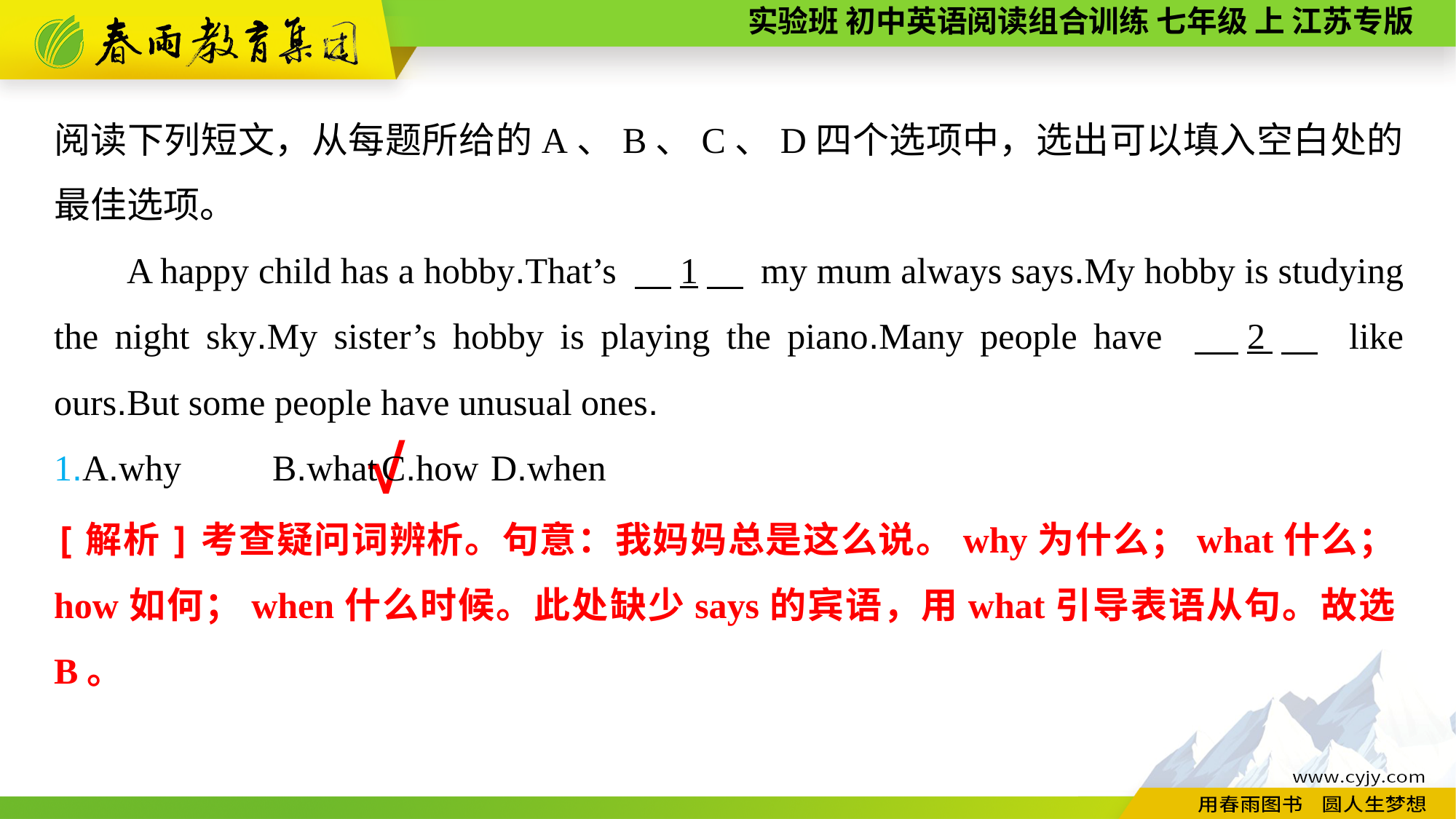

阅读下列短文，从每题所给的A、B、C、D四个选项中，选出可以填入空白处的最佳选项。
A happy child has a hobby.That’s 　1　 my mum always says.My hobby is studying the night sky.My sister’s hobby is playing the piano.Many people have 　2　 like ours.But some people have unusual ones.
1.A.why	B.what	C.how	D.when
√
[解析]考查疑问词辨析。句意：我妈妈总是这么说。why为什么；what什么；how如何；when什么时候。此处缺少says的宾语，用what引导表语从句。故选B。